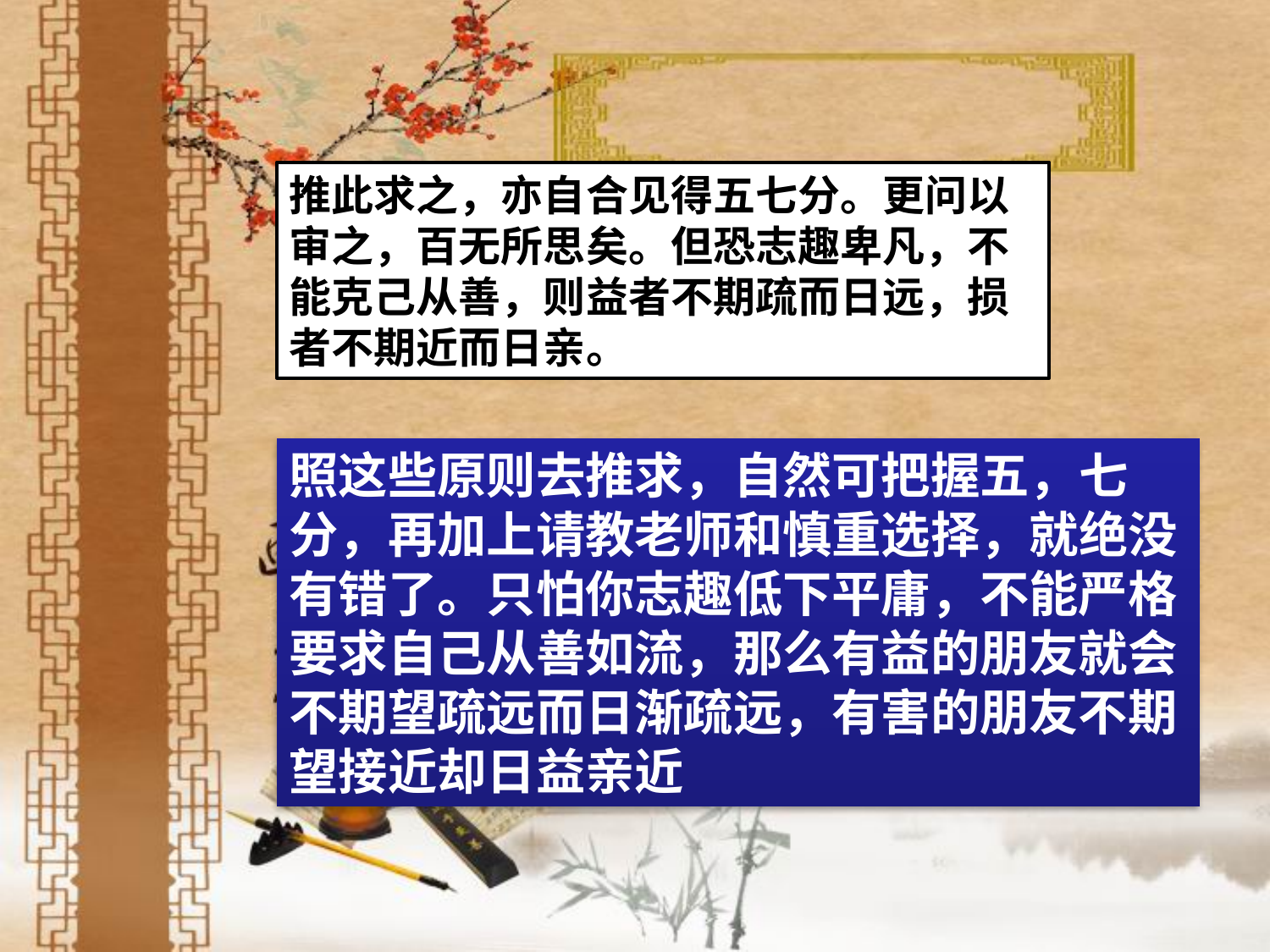

推此求之，亦自合见得五七分。更问以审之，百无所思矣。但恐志趣卑凡，不能克己从善，则益者不期疏而日远，损者不期近而日亲。
照这些原则去推求，自然可把握五，七分，再加上请教老师和慎重选择，就绝没有错了。只怕你志趣低下平庸，不能严格要求自己从善如流，那么有益的朋友就会不期望疏远而日渐疏远，有害的朋友不期望接近却日益亲近